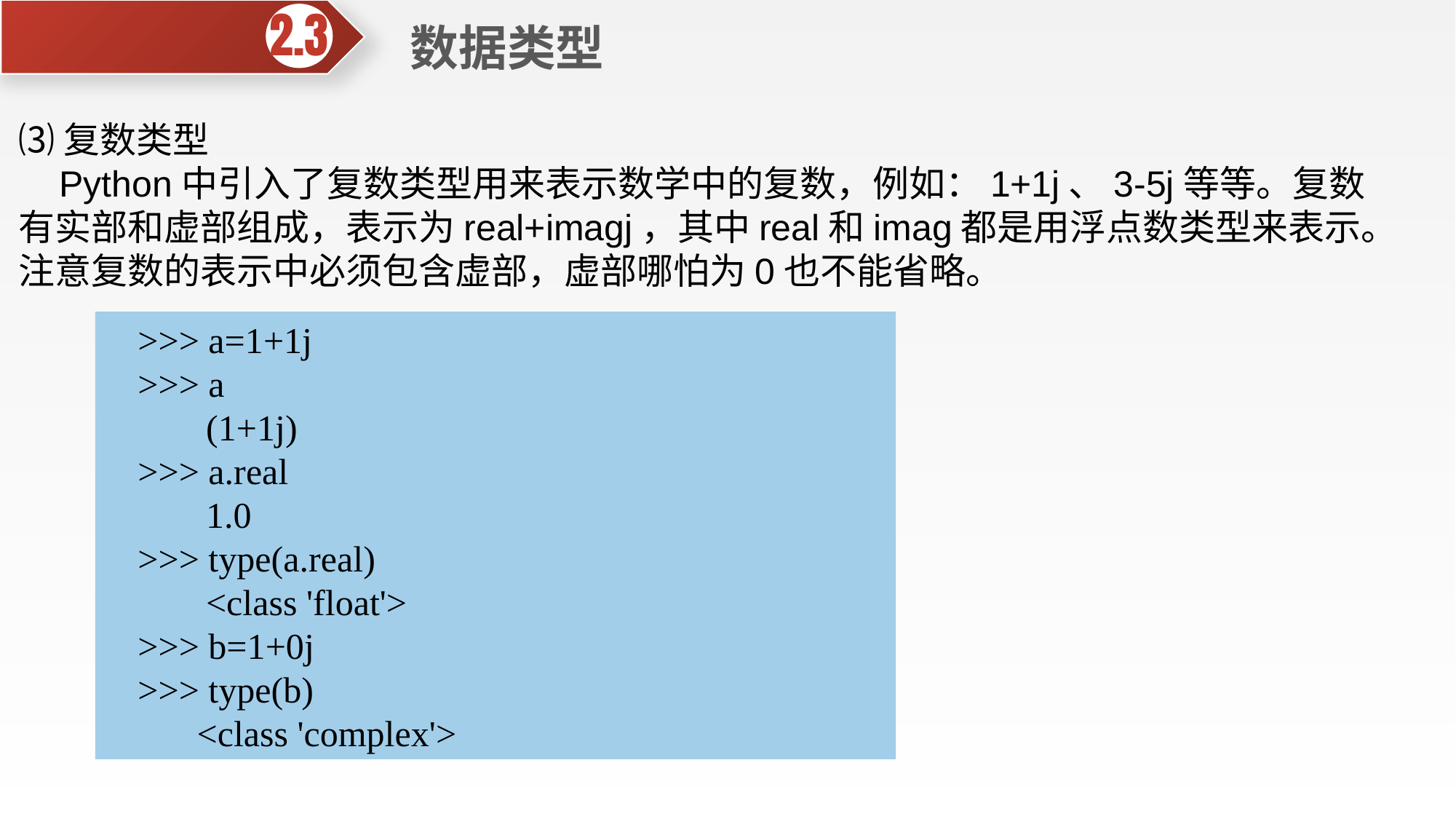

数据类型

2.3
⑶复数类型
    Python中引入了复数类型用来表示数学中的复数，例如：1+1j、3-5j等等。复数有实部和虚部组成，表示为real+imagj，其中real和imag都是用浮点数类型来表示。注意复数的表示中必须包含虚部，虚部哪怕为0也不能省略。
>>> a=1+1j
>>> a
    (1+1j)
>>> a.real
    1.0
>>> type(a.real)
    <class 'float'>
>>> b=1+0j
>>> type(b)
   <class 'complex'>